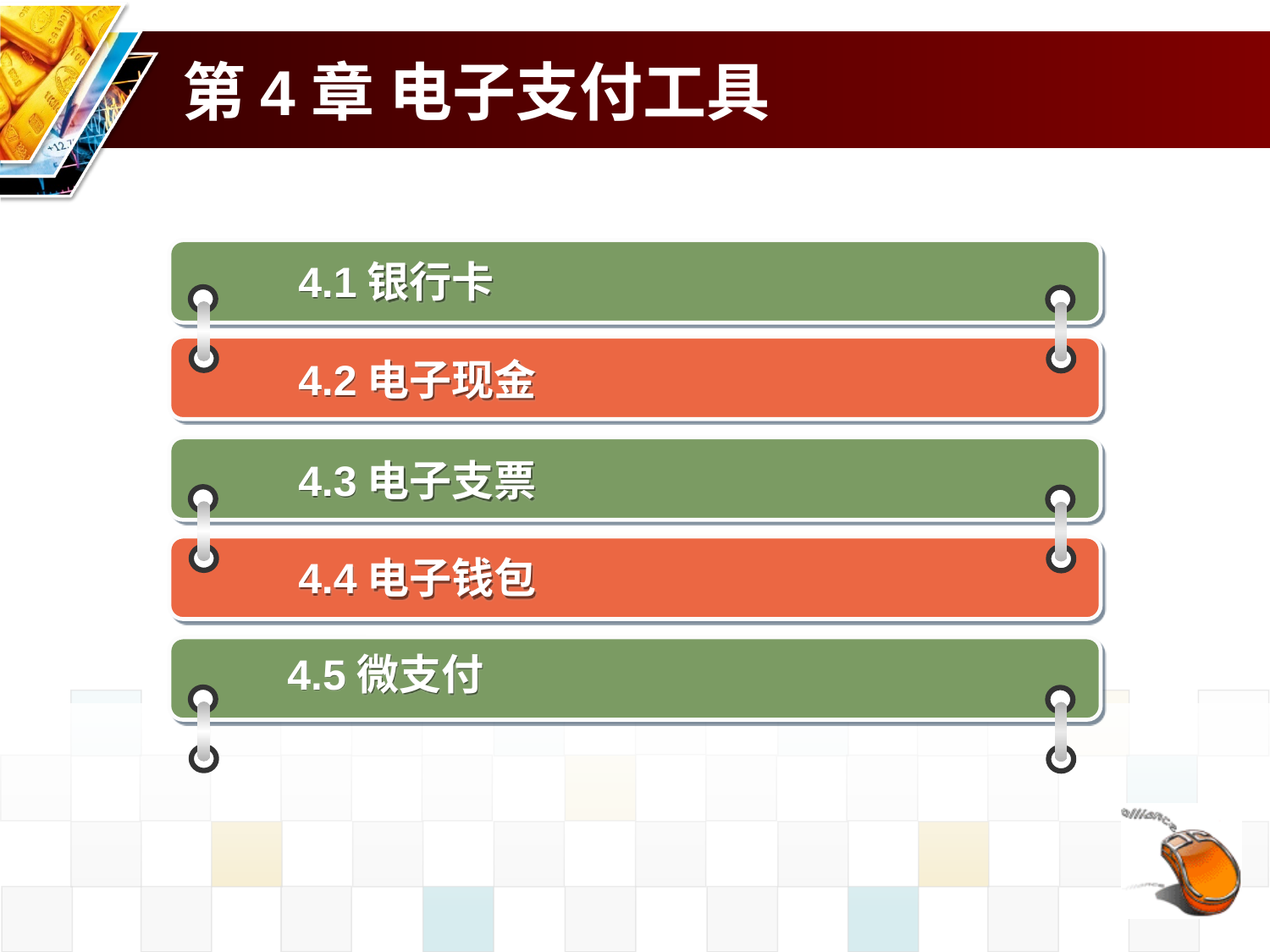

# 第4章 电子支付工具

4.1银行卡

4.2电子现金

4.3电子支票

4.4电子钱包

4.5微支付